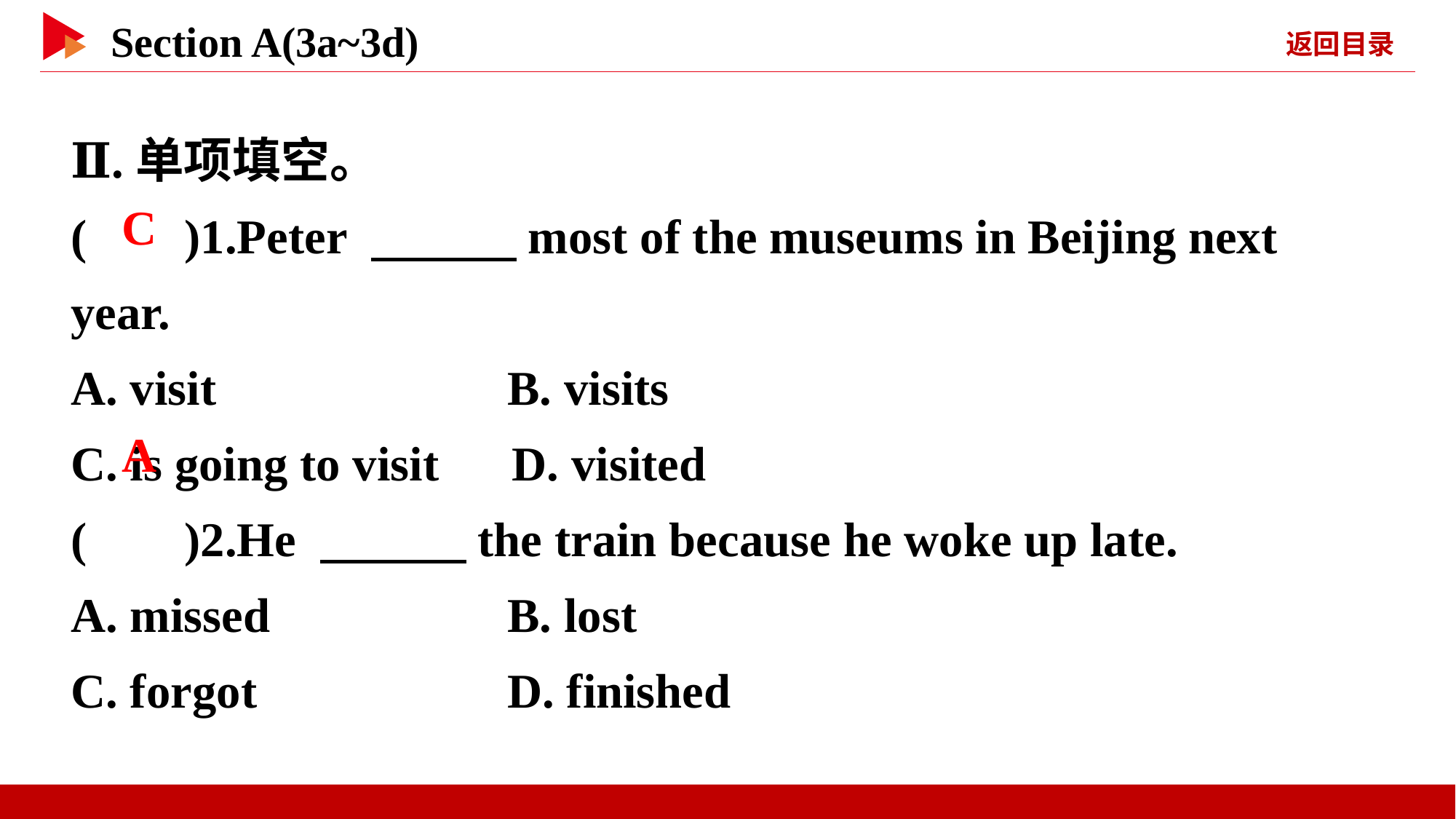

Ⅱ.单项填空。
(        )1.Peter 　　　most of the museums in Beijing next year.
A. visit             		B. visits
C. is going to visit      D. visited
(        )2.He 　　　the train because he woke up late.
A. missed             	B. lost
C. forgot             	D. finished
   C
   A